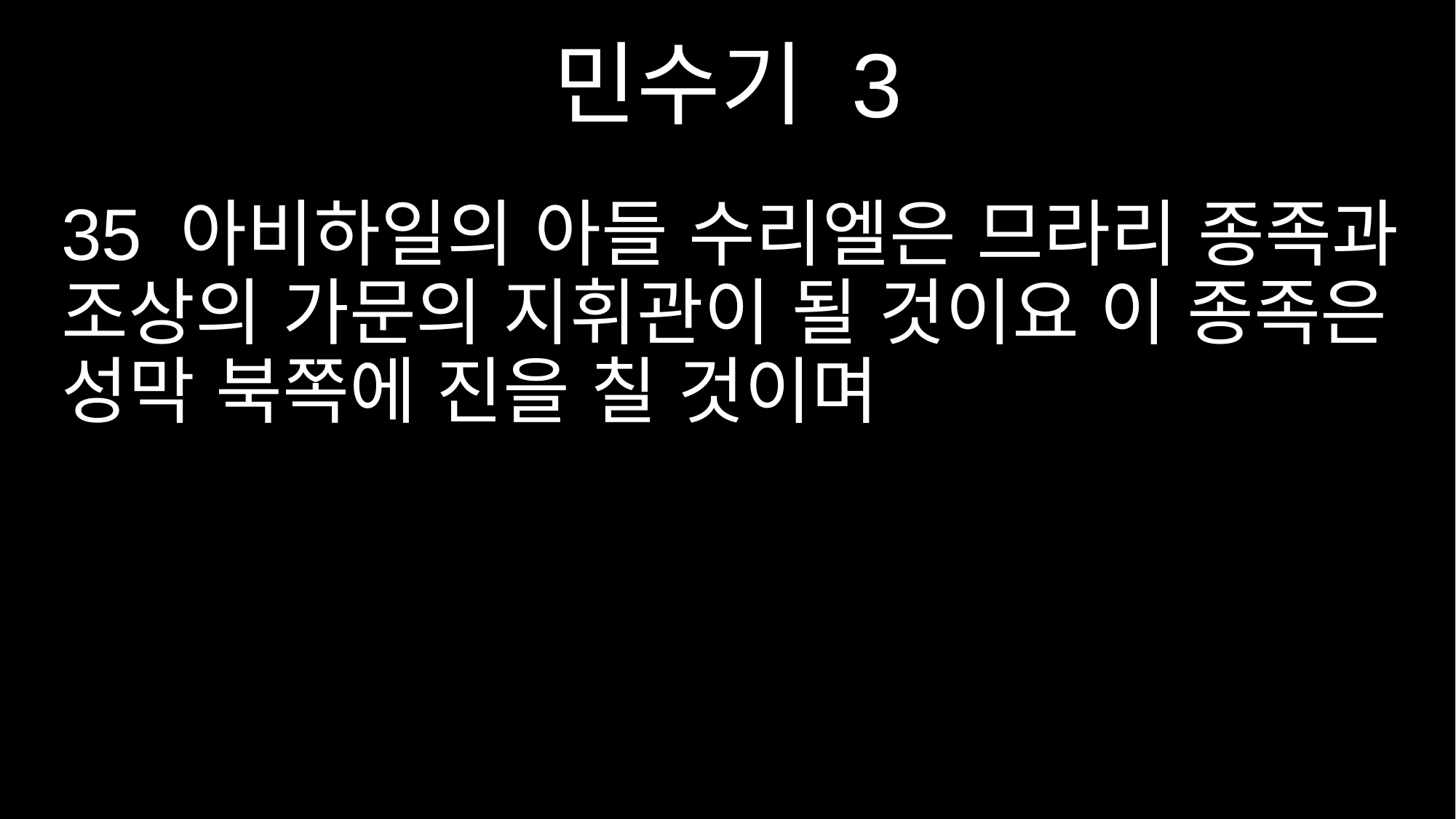

민수기 3
35 아비하일의 아들 수리엘은 므라리 종족과 조상의 가문의 지휘관이 될 것이요 이 종족은 성막 북쪽에 진을 칠 것이며